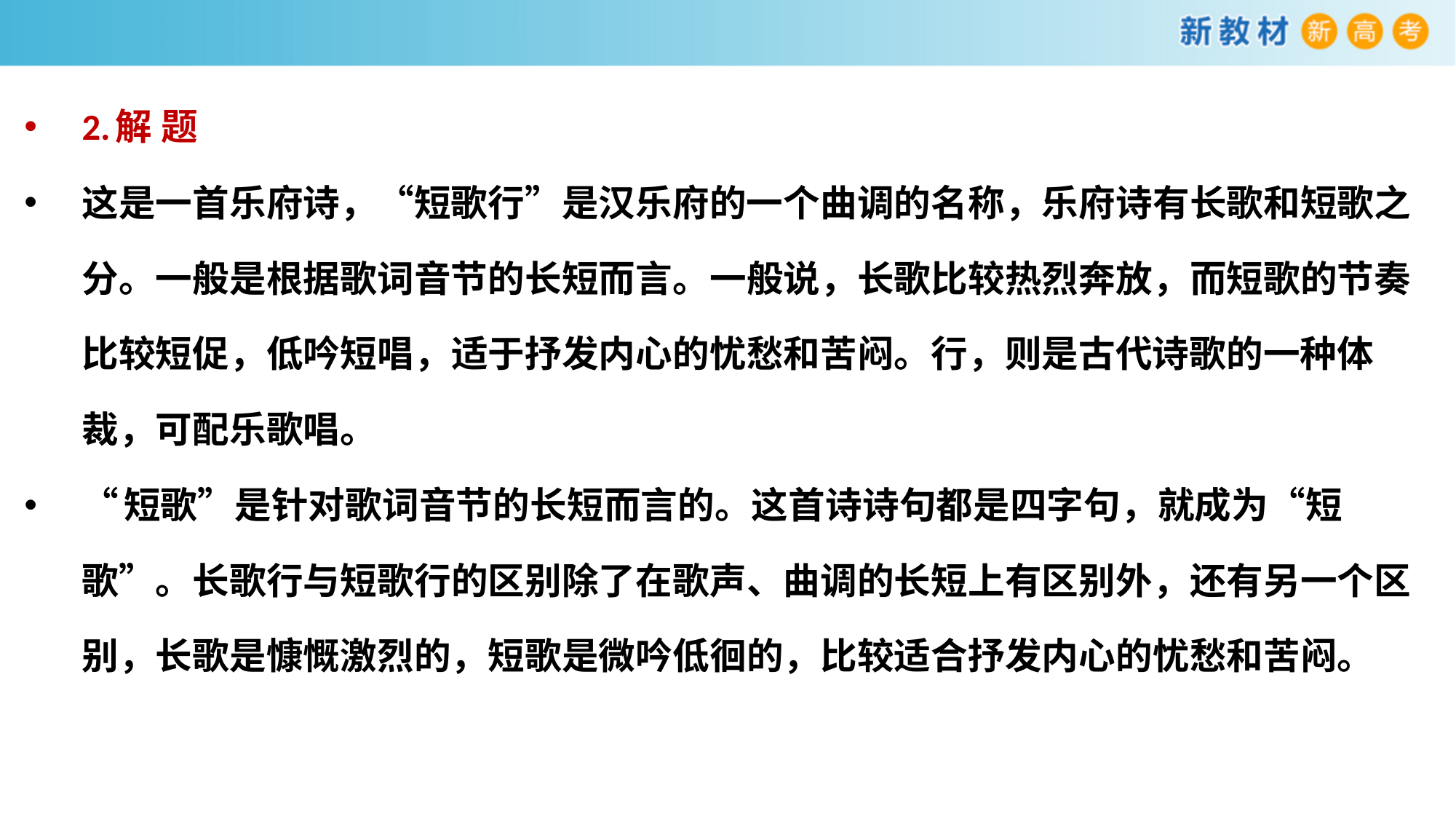

2.解 题
这是一首乐府诗，“短歌行”是汉乐府的一个曲调的名称，乐府诗有长歌和短歌之分。一般是根据歌词音节的长短而言。一般说，长歌比较热烈奔放，而短歌的节奏比较短促，低吟短唱，适于抒发内心的忧愁和苦闷。行，则是古代诗歌的一种体裁，可配乐歌唱。
“短歌”是针对歌词音节的长短而言的。这首诗诗句都是四字句，就成为“短歌”。长歌行与短歌行的区别除了在歌声、曲调的长短上有区别外，还有另一个区别，长歌是慷慨激烈的，短歌是微吟低徊的，比较适合抒发内心的忧愁和苦闷。